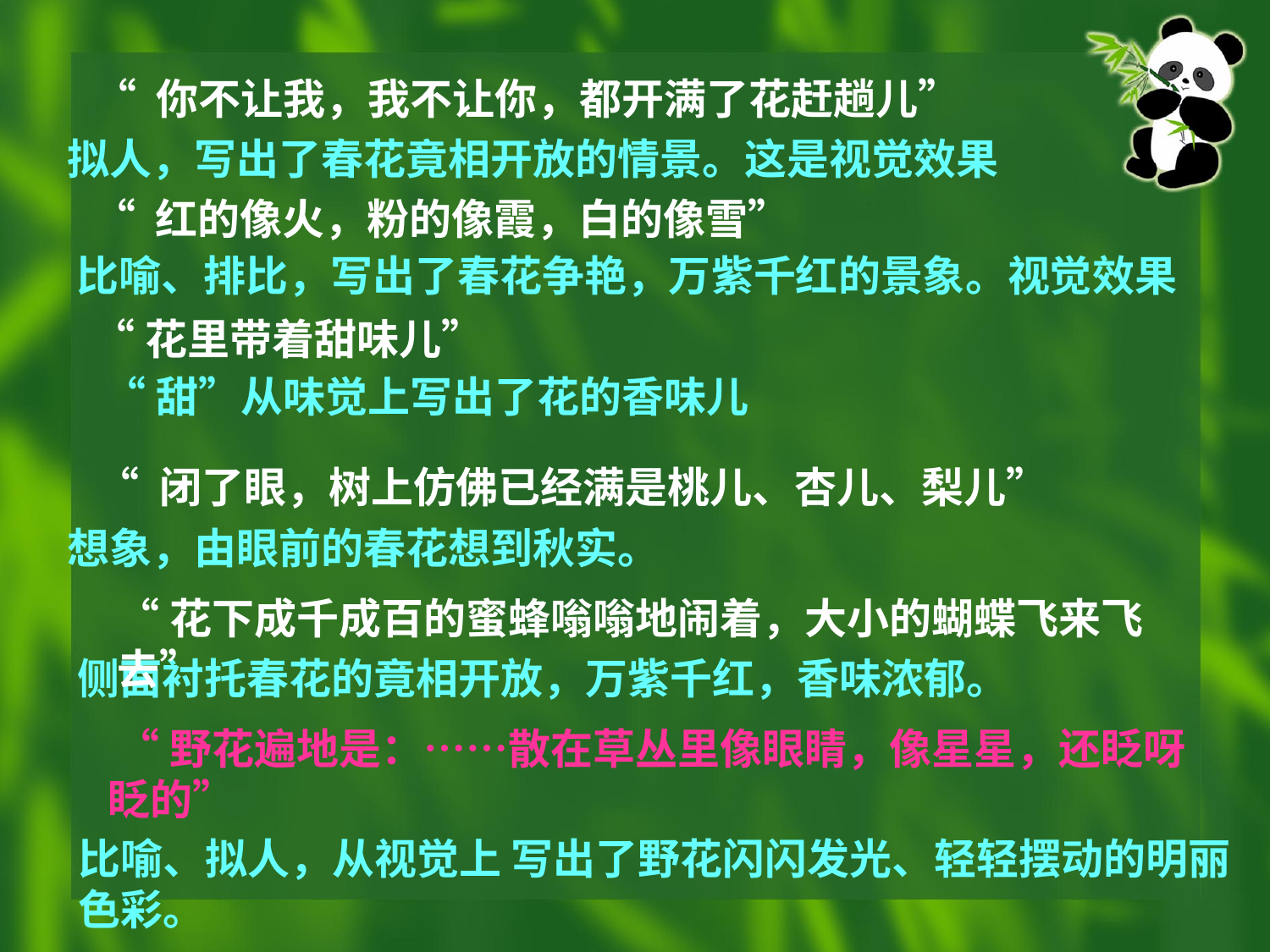

“ 你不让我，我不让你，都开满了花赶趟儿”
拟人，写出了春花竟相开放的情景。这是视觉效果
“ 红的像火，粉的像霞，白的像雪”
比喻、排比，写出了春花争艳，万紫千红的景象。视觉效果
“花里带着甜味儿”
 “甜”从味觉上写出了花的香味儿
“ 闭了眼，树上仿佛已经满是桃儿、杏儿、梨儿”
想象，由眼前的春花想到秋实。
“花下成千成百的蜜蜂嗡嗡地闹着，大小的蝴蝶飞来飞去”
侧面衬托春花的竟相开放，万紫千红，香味浓郁。
 “野花遍地是：……散在草丛里像眼睛，像星星，还眨呀眨的”
比喻、拟人，从视觉上 写出了野花闪闪发光、轻轻摆动的明丽
色彩。